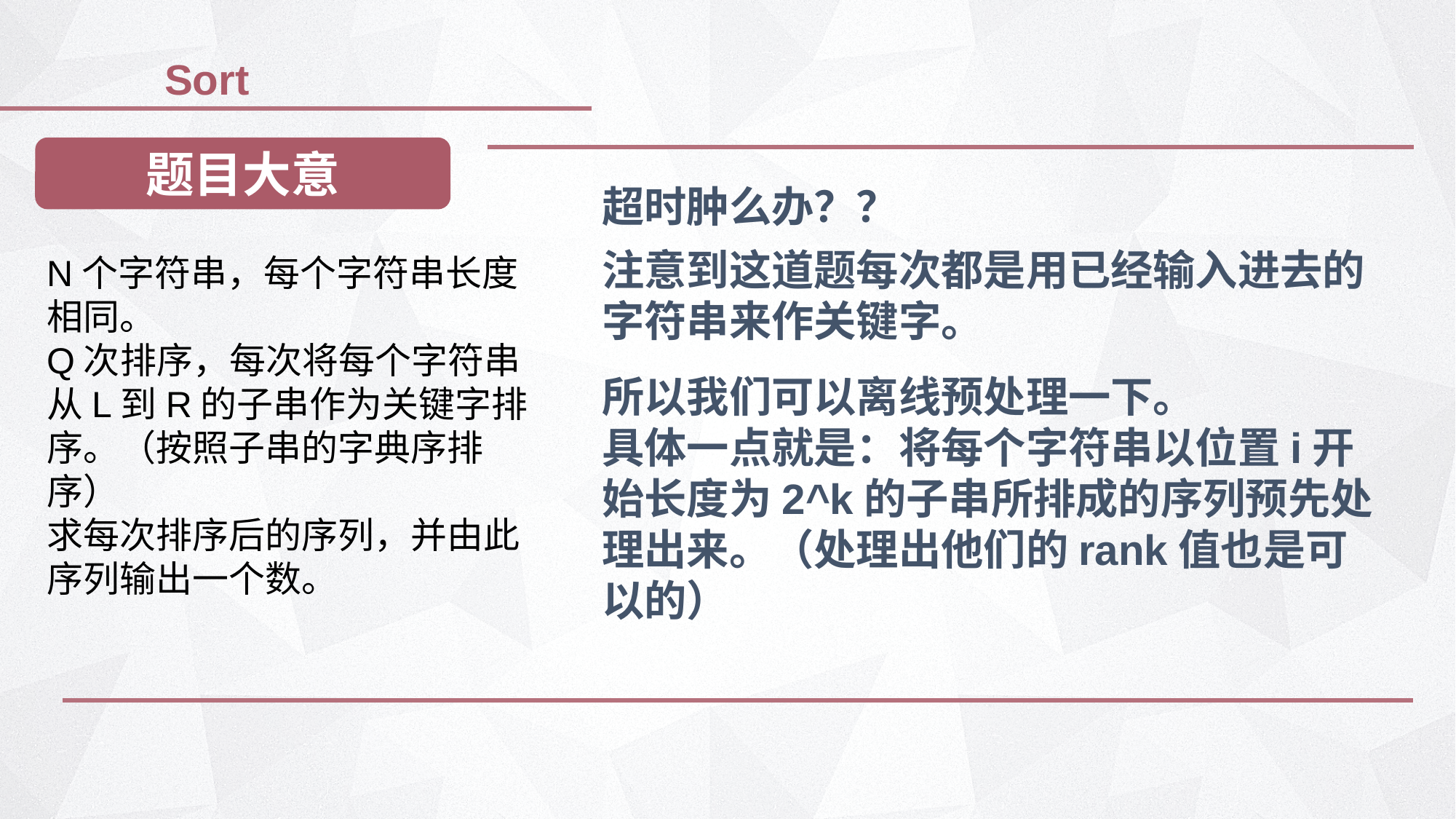

Sort
题目大意
超时肿么办？？
注意到这道题每次都是用已经输入进去的字符串来作关键字。
N个字符串，每个字符串长度相同。
Q次排序，每次将每个字符串从L到R的子串作为关键字排序。（按照子串的字典序排序）
求每次排序后的序列，并由此序列输出一个数。
所以我们可以离线预处理一下。
具体一点就是：将每个字符串以位置i开始长度为2^k的子串所排成的序列预先处理出来。（处理出他们的rank值也是可以的）